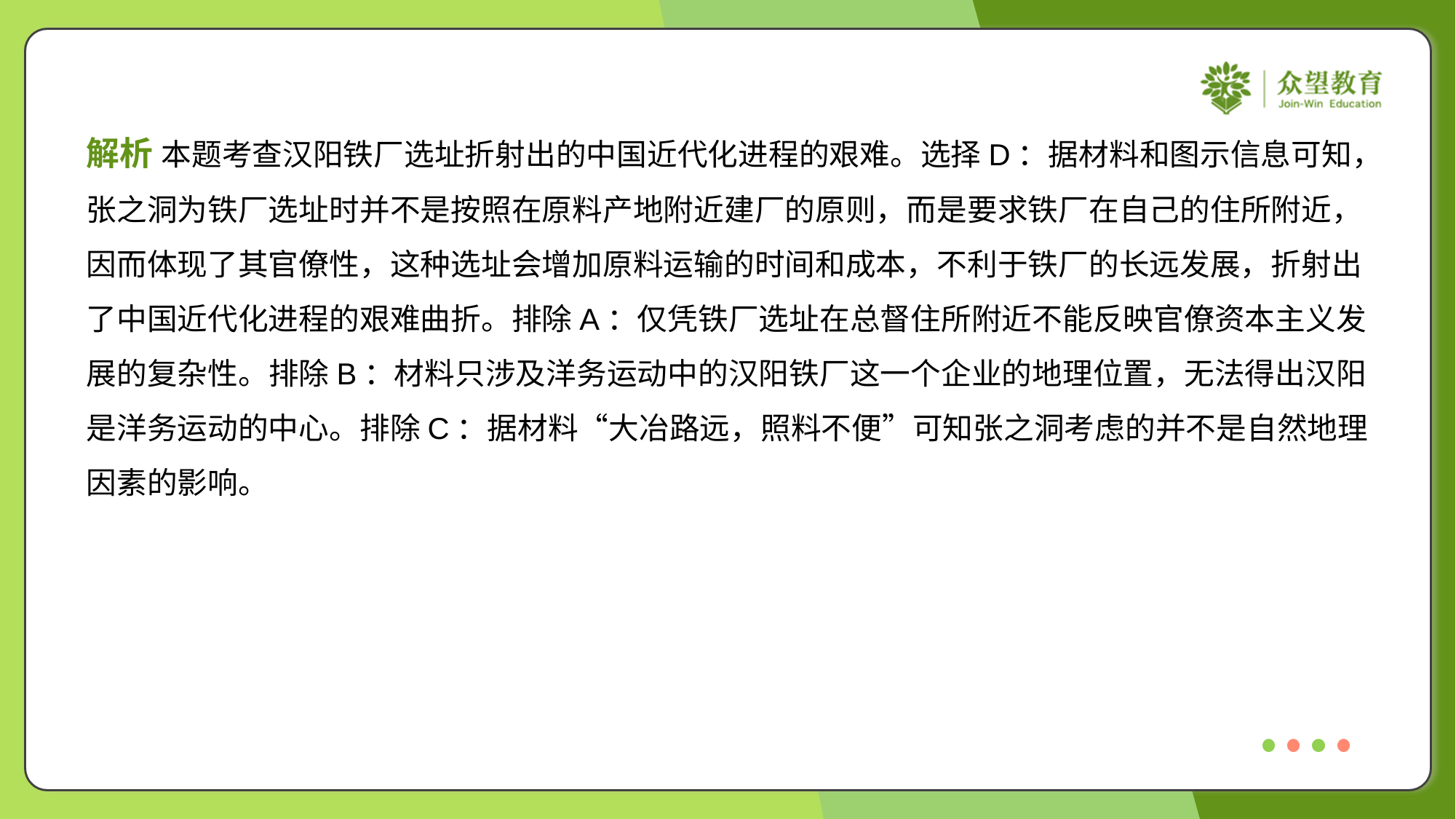

解析 本题考查汉阳铁厂选址折射出的中国近代化进程的艰难。选择D：据材料和图示信息可知，
张之洞为铁厂选址时并不是按照在原料产地附近建厂的原则，而是要求铁厂在自己的住所附近，
因而体现了其官僚性，这种选址会增加原料运输的时间和成本，不利于铁厂的长远发展，折射出
了中国近代化进程的艰难曲折。排除A：仅凭铁厂选址在总督住所附近不能反映官僚资本主义发
展的复杂性。排除B：材料只涉及洋务运动中的汉阳铁厂这一个企业的地理位置，无法得出汉阳
是洋务运动的中心。排除C：据材料“大冶路远，照料不便”可知张之洞考虑的并不是自然地理
因素的影响。